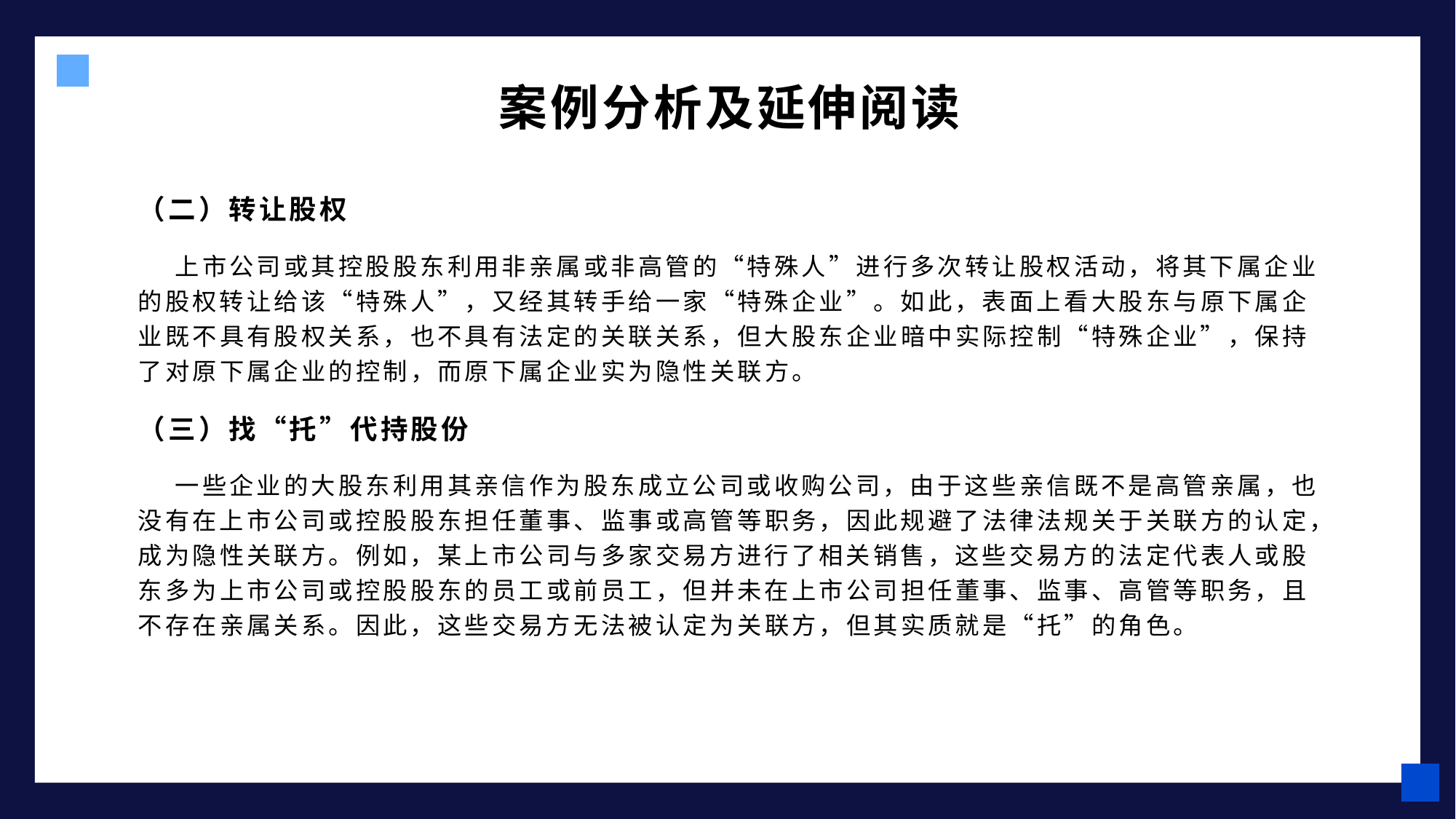

案例分析及延伸阅读
（二）转让股权
上市公司或其控股股东利用非亲属或非高管的“特殊人”进行多次转让股权活动，将其下属企业的股权转让给该“特殊人”，又经其转手给一家“特殊企业”。如此，表面上看大股东与原下属企业既不具有股权关系，也不具有法定的关联关系，但大股东企业暗中实际控制“特殊企业”，保持了对原下属企业的控制，而原下属企业实为隐性关联方。
（三）找“托”代持股份
一些企业的大股东利用其亲信作为股东成立公司或收购公司，由于这些亲信既不是高管亲属，也没有在上市公司或控股股东担任董事、监事或高管等职务，因此规避了法律法规关于关联方的认定，成为隐性关联方。例如，某上市公司与多家交易方进行了相关销售，这些交易方的法定代表人或股东多为上市公司或控股股东的员工或前员工，但并未在上市公司担任董事、监事、高管等职务，且不存在亲属关系。因此，这些交易方无法被认定为关联方，但其实质就是“托”的角色。